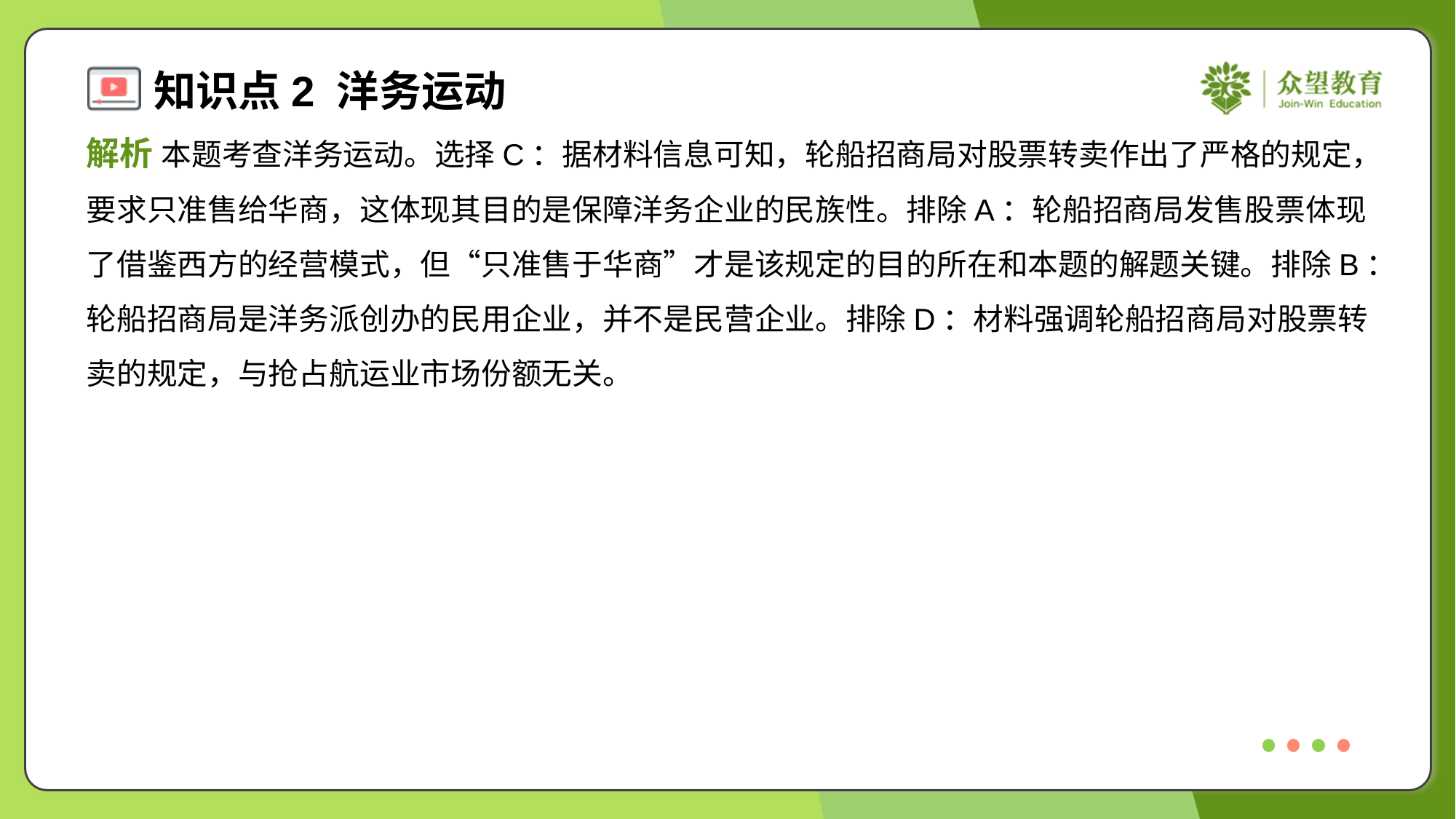

解析 本题考查洋务运动。选择C：据材料信息可知，轮船招商局对股票转卖作出了严格的规定，
要求只准售给华商，这体现其目的是保障洋务企业的民族性。排除A：轮船招商局发售股票体现
了借鉴西方的经营模式，但“只准售于华商”才是该规定的目的所在和本题的解题关键。排除B：
轮船招商局是洋务派创办的民用企业，并不是民营企业。排除D：材料强调轮船招商局对股票转
卖的规定，与抢占航运业市场份额无关。